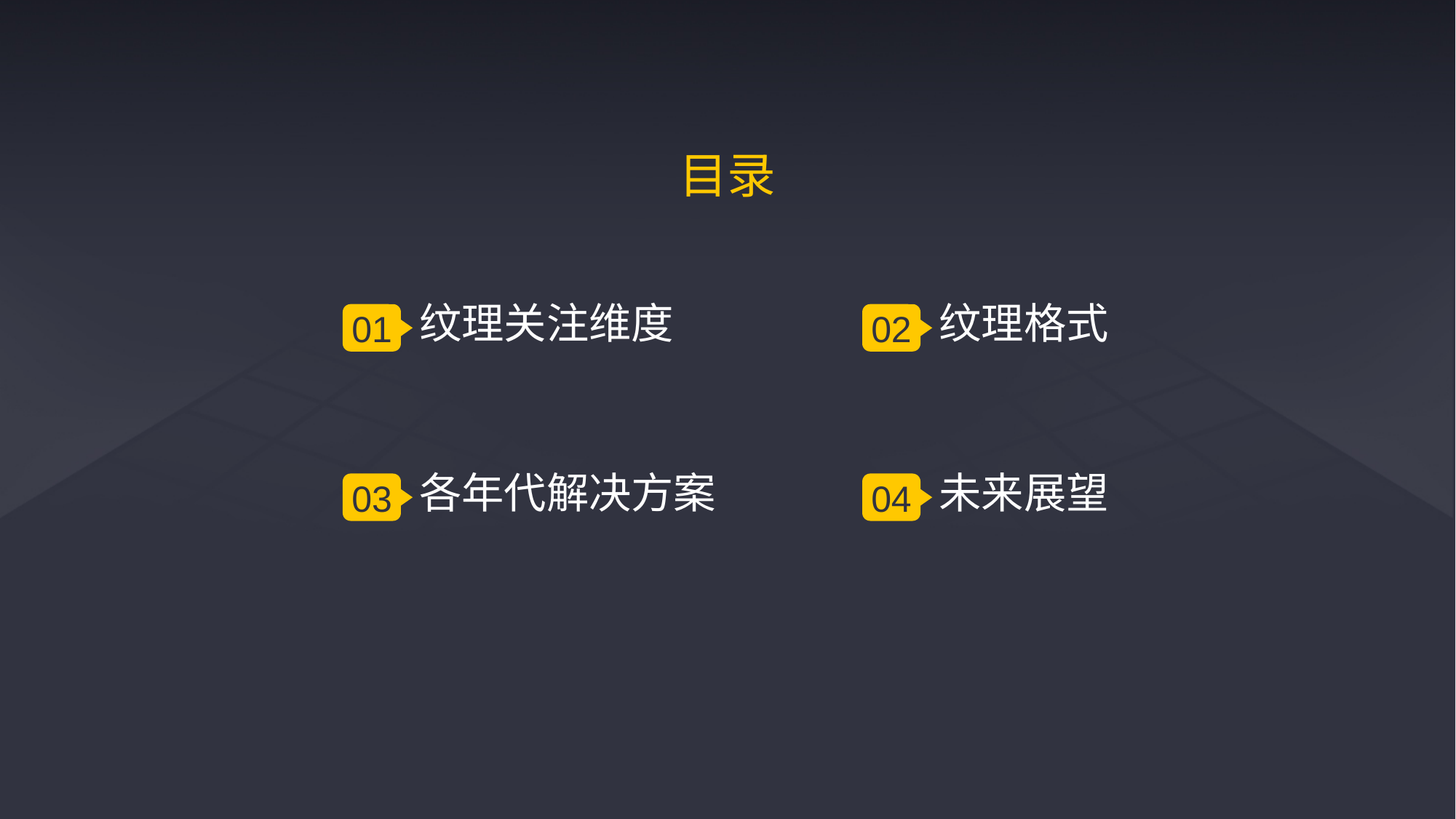

目录
纹理关注维度
纹理格式

01

02

各年代解决方案
未来展望

03

04